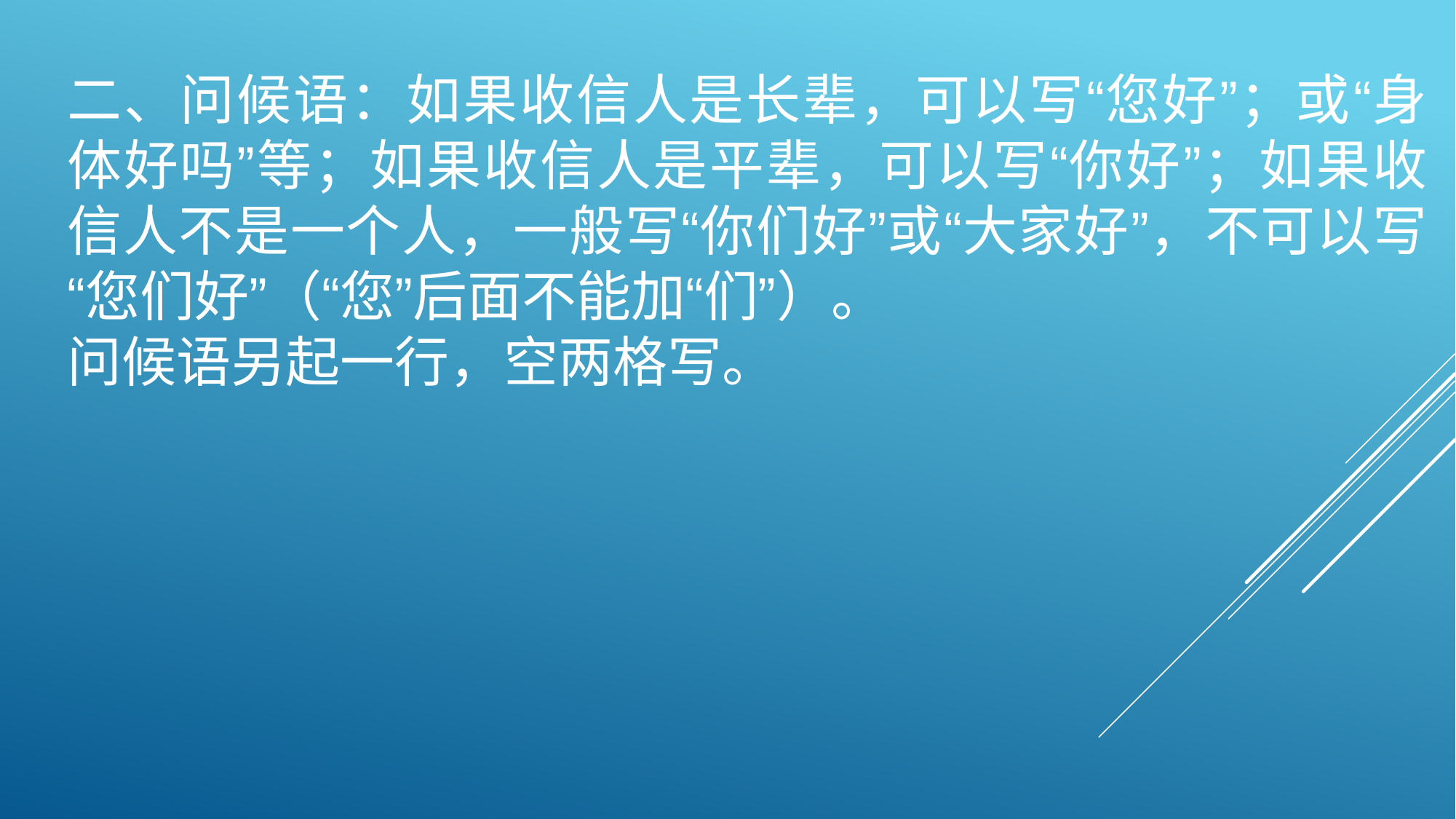

二、问候语：如果收信人是长辈，可以写“您好”；或“身体好吗”等；如果收信人是平辈，可以写“你好”；如果收信人不是一个人，一般写“你们好”或“大家好”，不可以写“您们好”（“您”后面不能加“们”）。
问候语另起一行，空两格写。

#